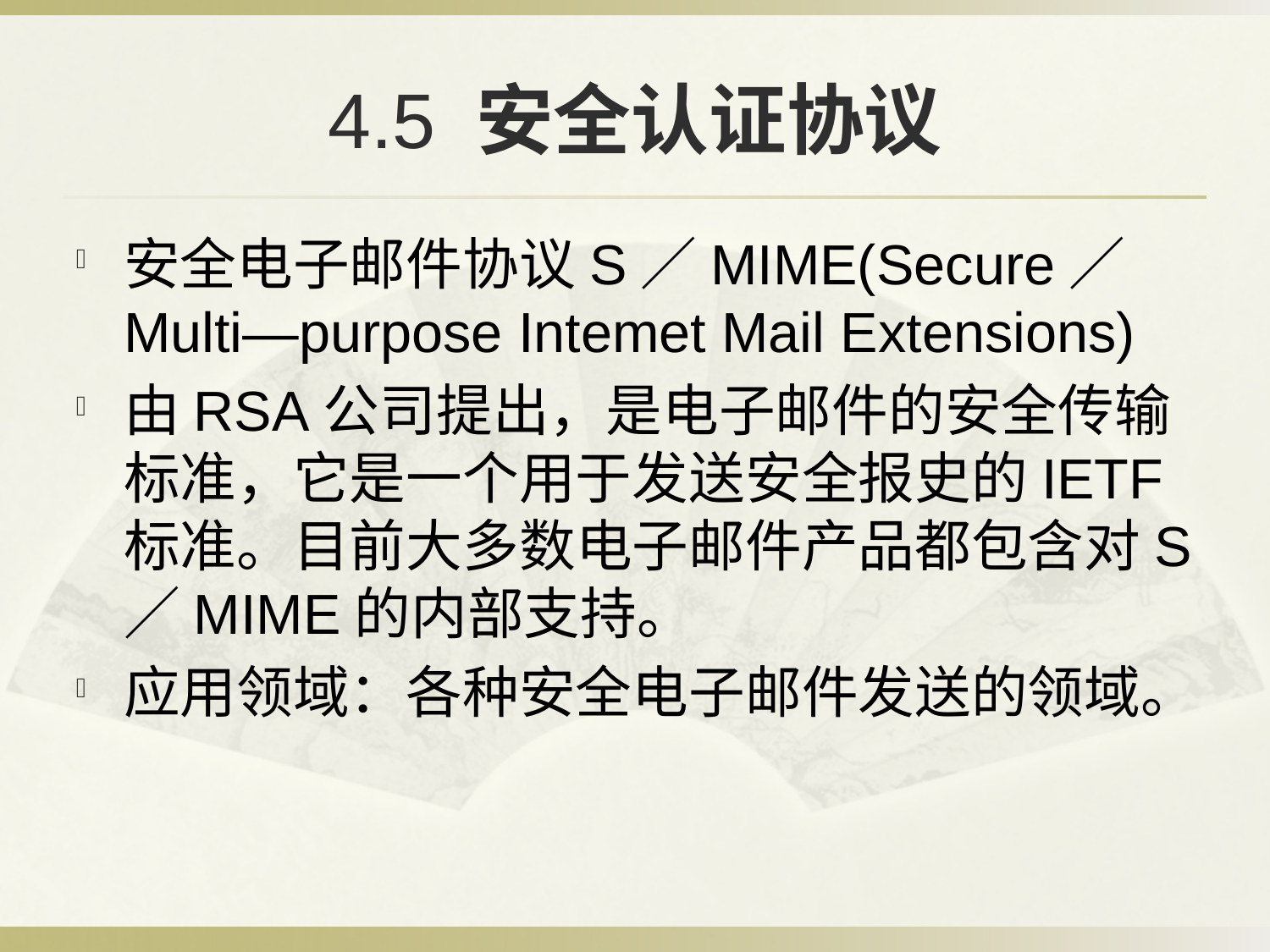

# 4.5 安全认证协议
安全电子邮件协议S／MIME(Secure／Multi—purpose Intemet Mail Extensions)
由RSA公司提出，是电子邮件的安全传输标准，它是一个用于发送安全报史的IETF标准。目前大多数电子邮件产品都包含对S／MIME的内部支持。
应用领域：各种安全电子邮件发送的领域。